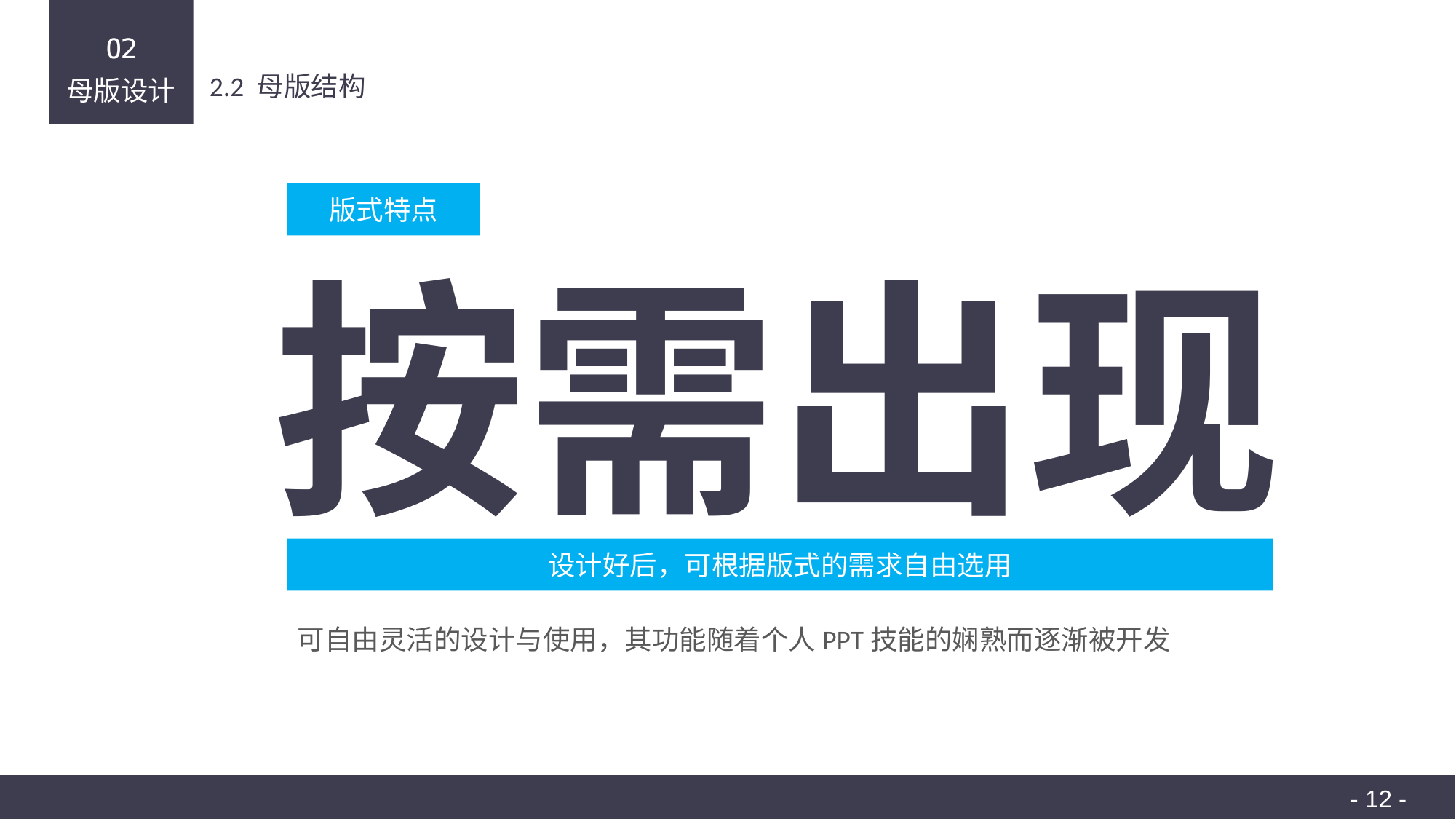

02
母版设计
2.2 母版结构
版式特点
按需出现
设计好后，可根据版式的需求自由选用
可自由灵活的设计与使用，其功能随着个人PPT技能的娴熟而逐渐被开发